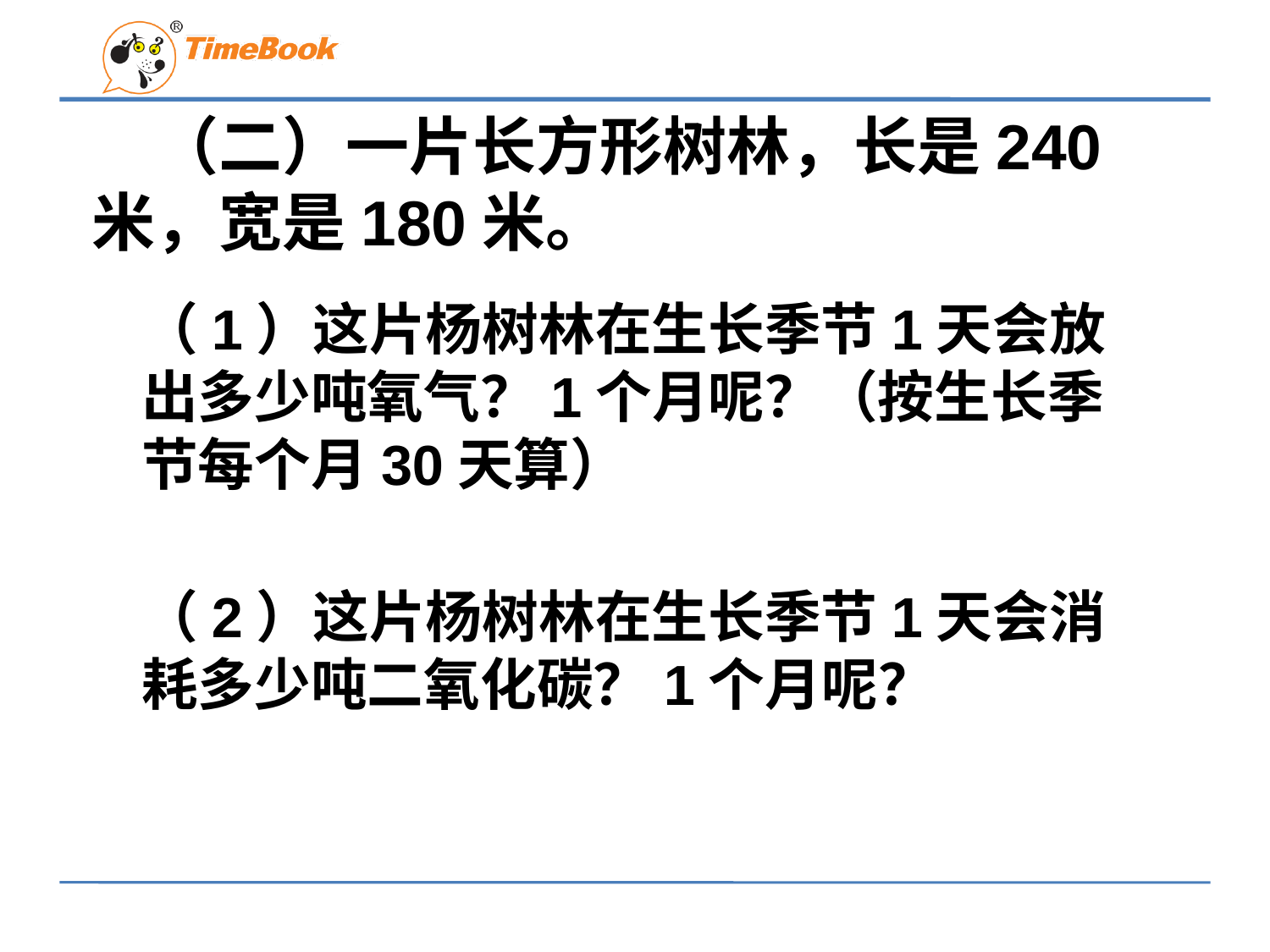

（二）一片长方形树林，长是240米，宽是180米。
（1）这片杨树林在生长季节1天会放出多少吨氧气？1个月呢？（按生长季节每个月30天算）
（2）这片杨树林在生长季节1天会消耗多少吨二氧化碳？1个月呢？